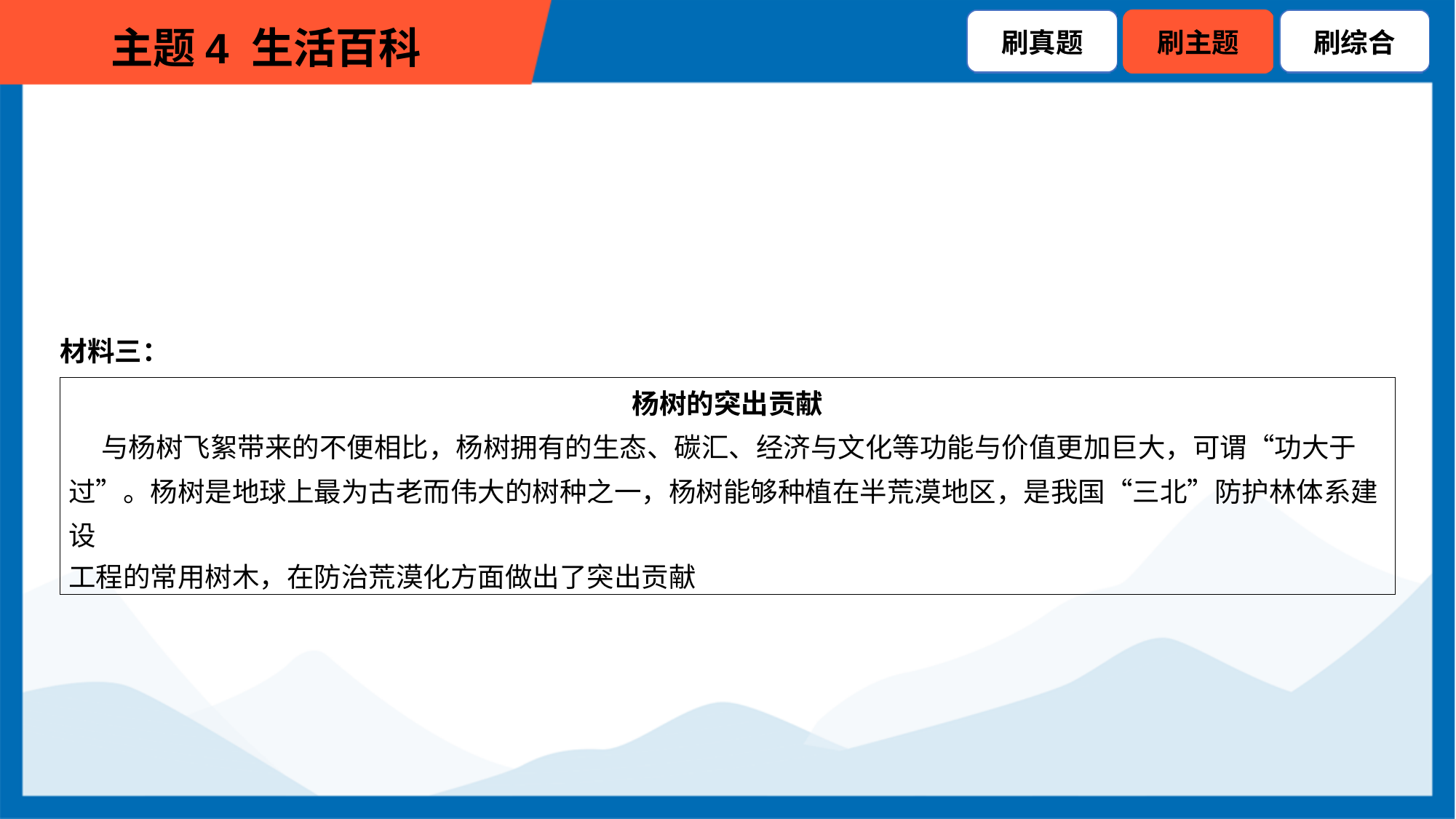

材料三：
| 杨树的突出贡献 与杨树飞絮带来的不便相比，杨树拥有的生态、碳汇、经济与文化等功能与价值更加巨大，可谓“功大于 过”。杨树是地球上最为古老而伟大的树种之一，杨树能够种植在半荒漠地区，是我国“三北”防护林体系建设 工程的常用树木，在防治荒漠化方面做出了突出贡献 |
| --- |